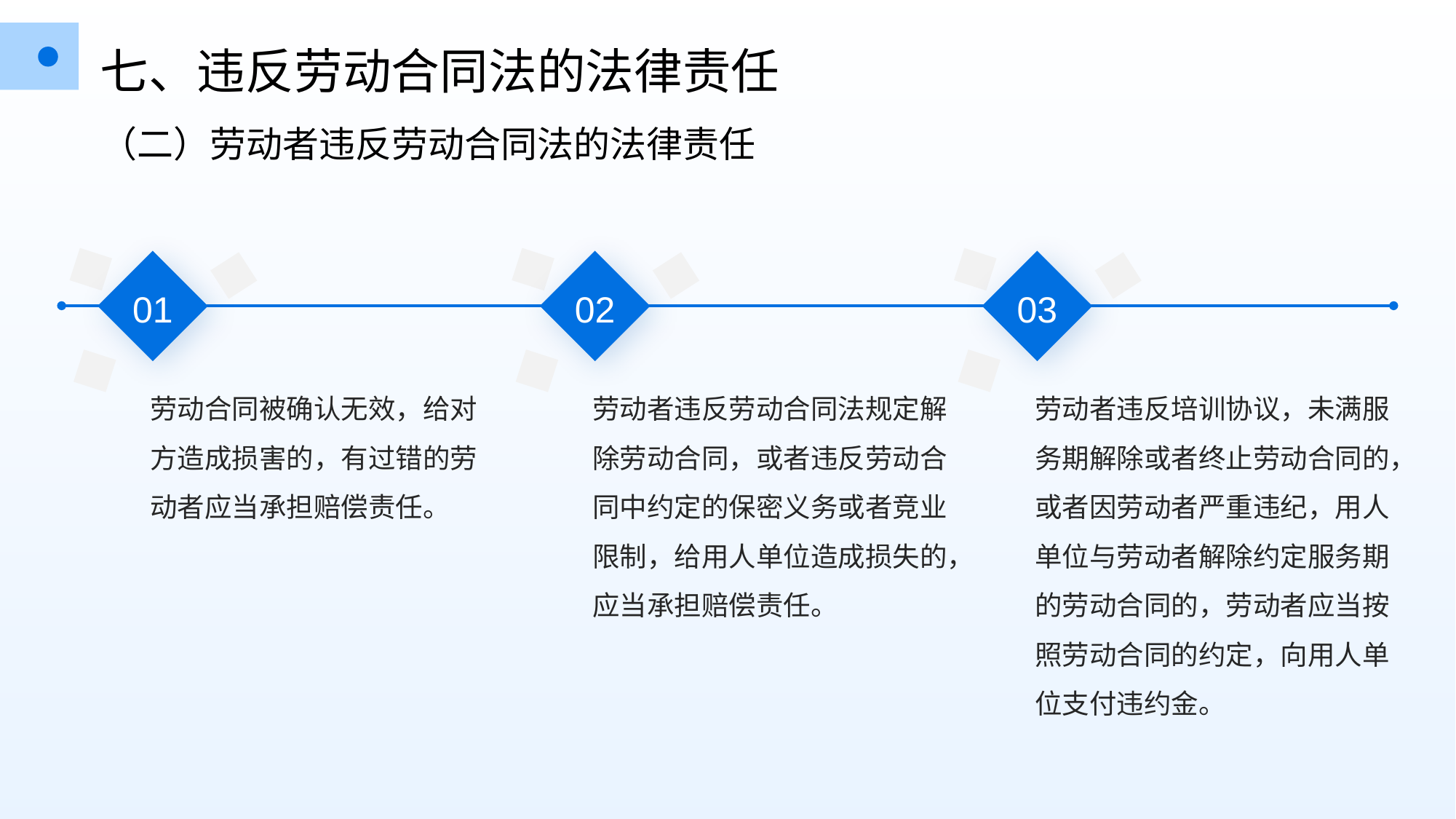

七、违反劳动合同法的法律责任

（二）劳动者违反劳动合同法的法律责任

01
02
03

劳动合同被确认无效，给对方造成损害的，有过错的劳动者应当承担赔偿责任。
劳动者违反培训协议，未满服务期解除或者终止劳动合同的，或者因劳动者严重违纪，用人单位与劳动者解除约定服务期的劳动合同的，劳动者应当按照劳动合同的约定，向用人单位支付违约金。
劳动者违反劳动合同法规定解除劳动合同，或者违反劳动合同中约定的保密义务或者竞业限制，给用人单位造成损失的，应当承担赔偿责任。